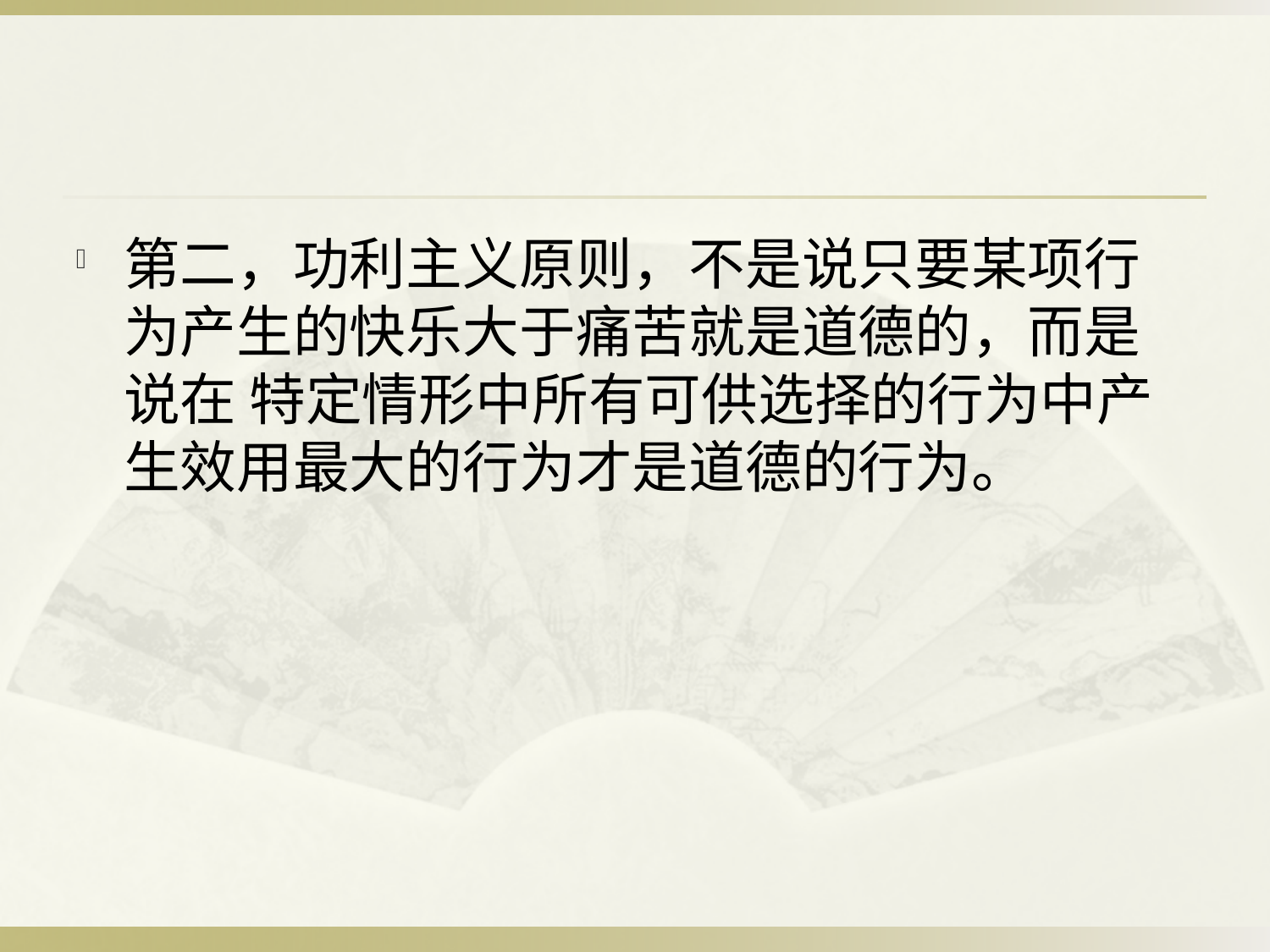

第二，功利主义原则，不是说只要某项行为产生的快乐大于痛苦就是道德的，而是说在 特定情形中所有可供选择的行为中产生效用最大的行为才是道德的行为。